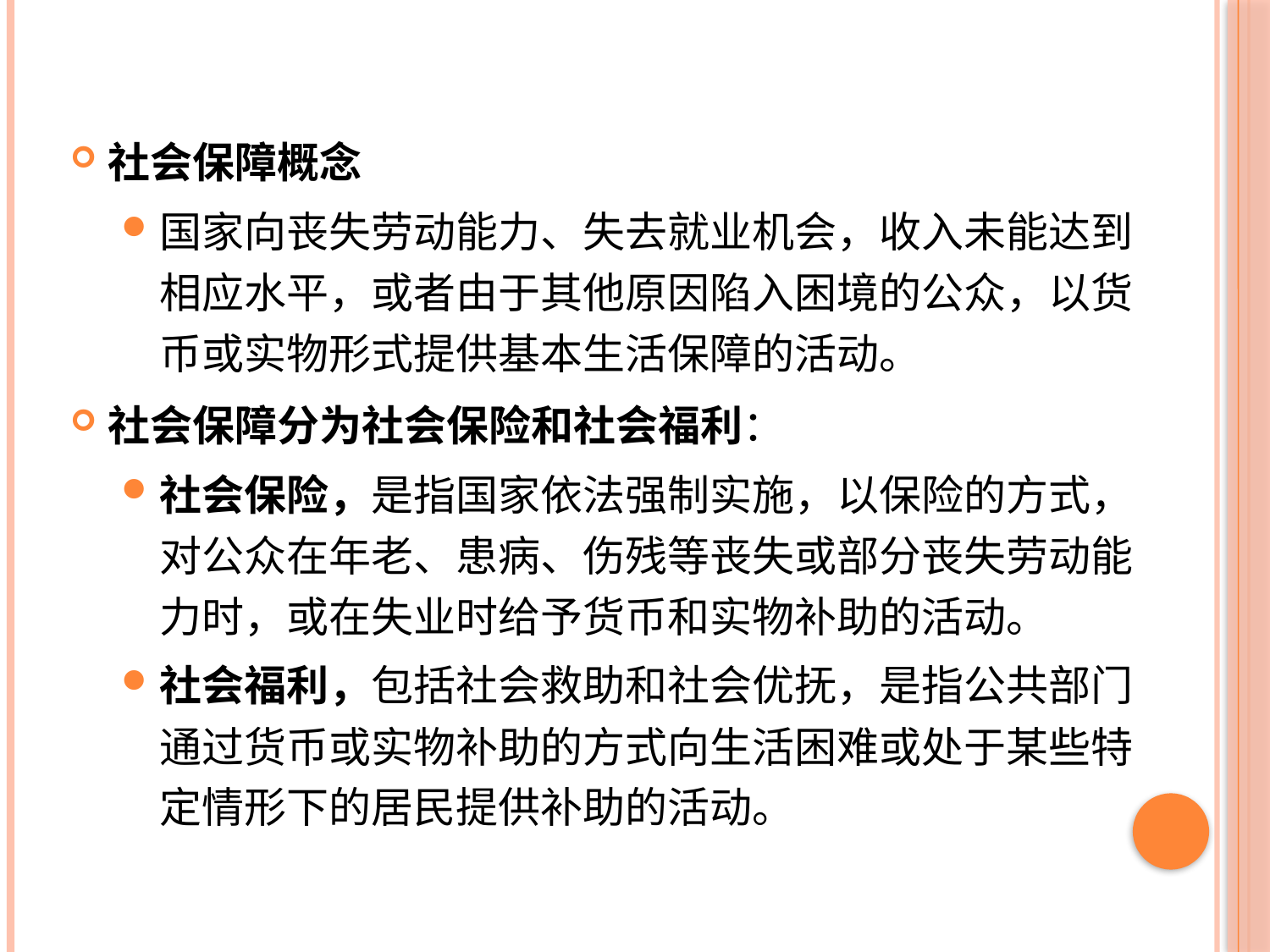

社会保障概念
国家向丧失劳动能力、失去就业机会，收入未能达到相应水平，或者由于其他原因陷入困境的公众，以货币或实物形式提供基本生活保障的活动。
社会保障分为社会保险和社会福利：
社会保险，是指国家依法强制实施，以保险的方式，对公众在年老、患病、伤残等丧失或部分丧失劳动能力时，或在失业时给予货币和实物补助的活动。
社会福利，包括社会救助和社会优抚，是指公共部门通过货币或实物补助的方式向生活困难或处于某些特定情形下的居民提供补助的活动。